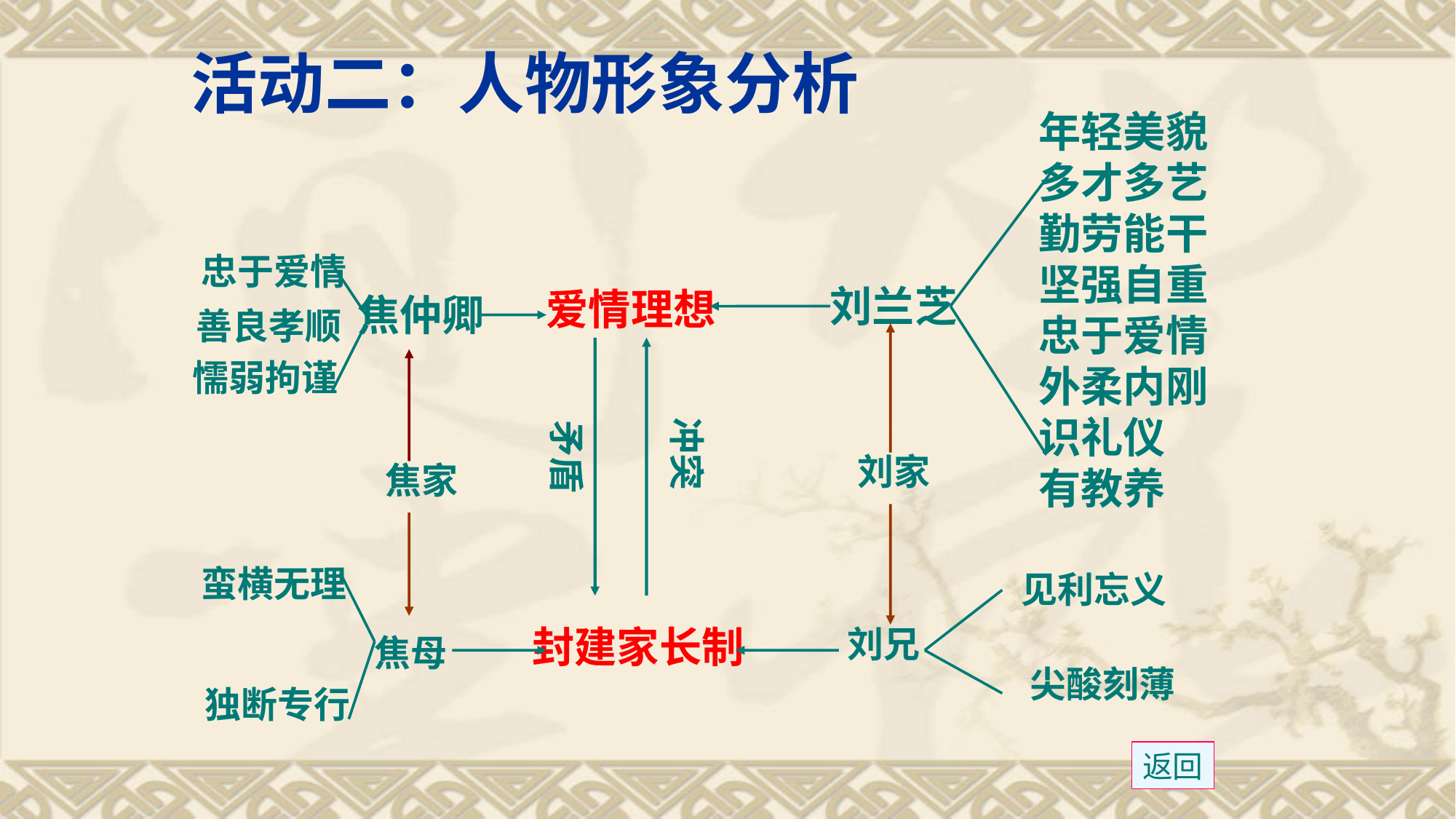

活动二：人物形象分析
年轻美貌
多才多艺
勤劳能干
坚强自重
忠于爱情
外柔内刚
识礼仪
有教养

忠于爱情

刘兰芝
爱情理想
焦仲卿
善良孝顺

懦弱拘谨

冲突
矛盾
刘家
焦家

蛮横无理
见利忘义

封建家长制
刘兄
焦母

尖酸刻薄
独断专行
返回